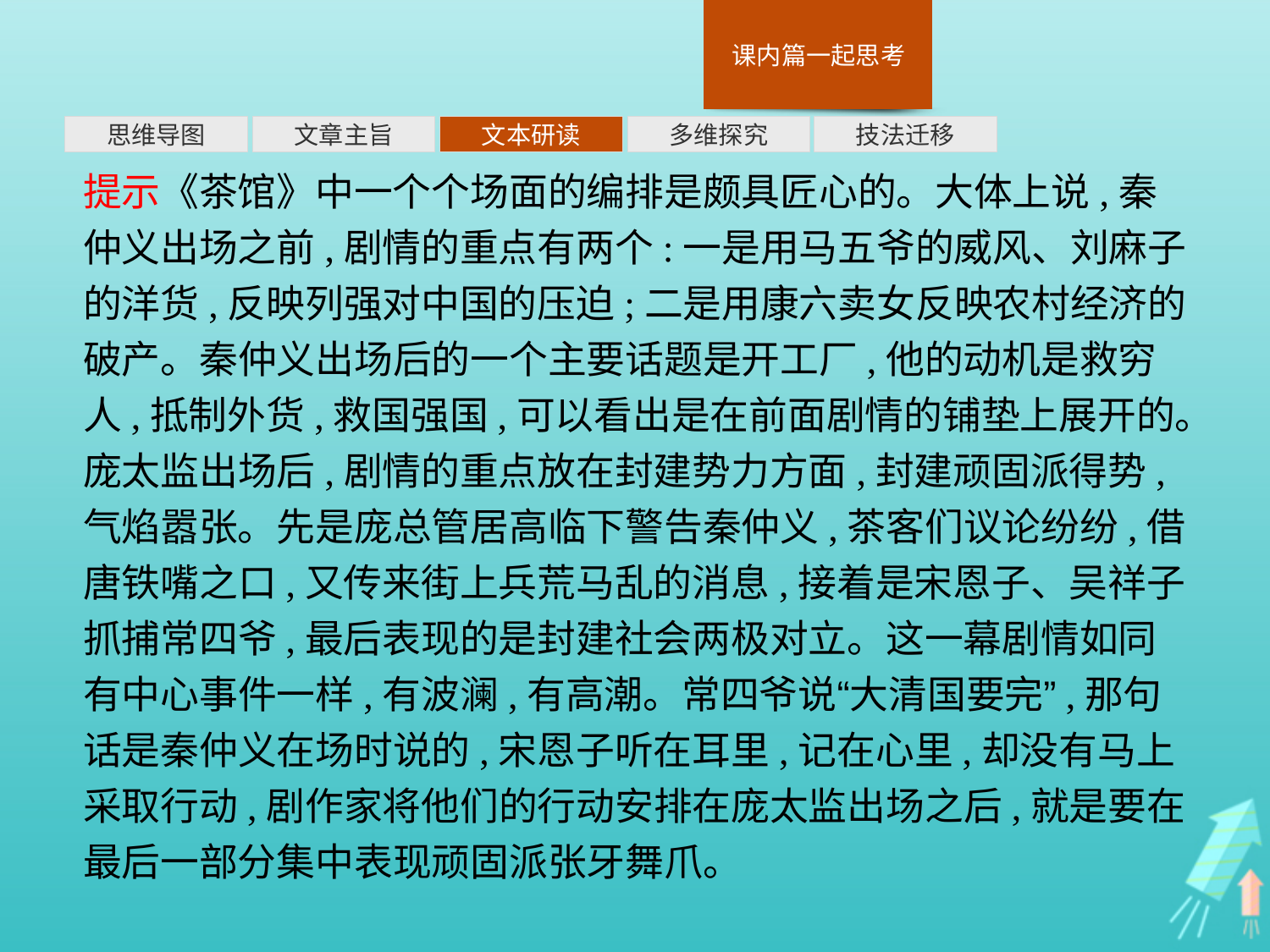

多维探究
思维导图
文章主旨
文本研读
技法迁移
提示《茶馆》中一个个场面的编排是颇具匠心的。大体上说,秦仲义出场之前,剧情的重点有两个:一是用马五爷的威风、刘麻子的洋货,反映列强对中国的压迫;二是用康六卖女反映农村经济的破产。秦仲义出场后的一个主要话题是开工厂,他的动机是救穷人,抵制外货,救国强国,可以看出是在前面剧情的铺垫上展开的。庞太监出场后,剧情的重点放在封建势力方面,封建顽固派得势,气焰嚣张。先是庞总管居高临下警告秦仲义,茶客们议论纷纷,借唐铁嘴之口,又传来街上兵荒马乱的消息,接着是宋恩子、吴祥子抓捕常四爷,最后表现的是封建社会两极对立。这一幕剧情如同有中心事件一样,有波澜,有高潮。常四爷说“大清国要完”,那句话是秦仲义在场时说的,宋恩子听在耳里,记在心里,却没有马上采取行动,剧作家将他们的行动安排在庞太监出场之后,就是要在最后一部分集中表现顽固派张牙舞爪。